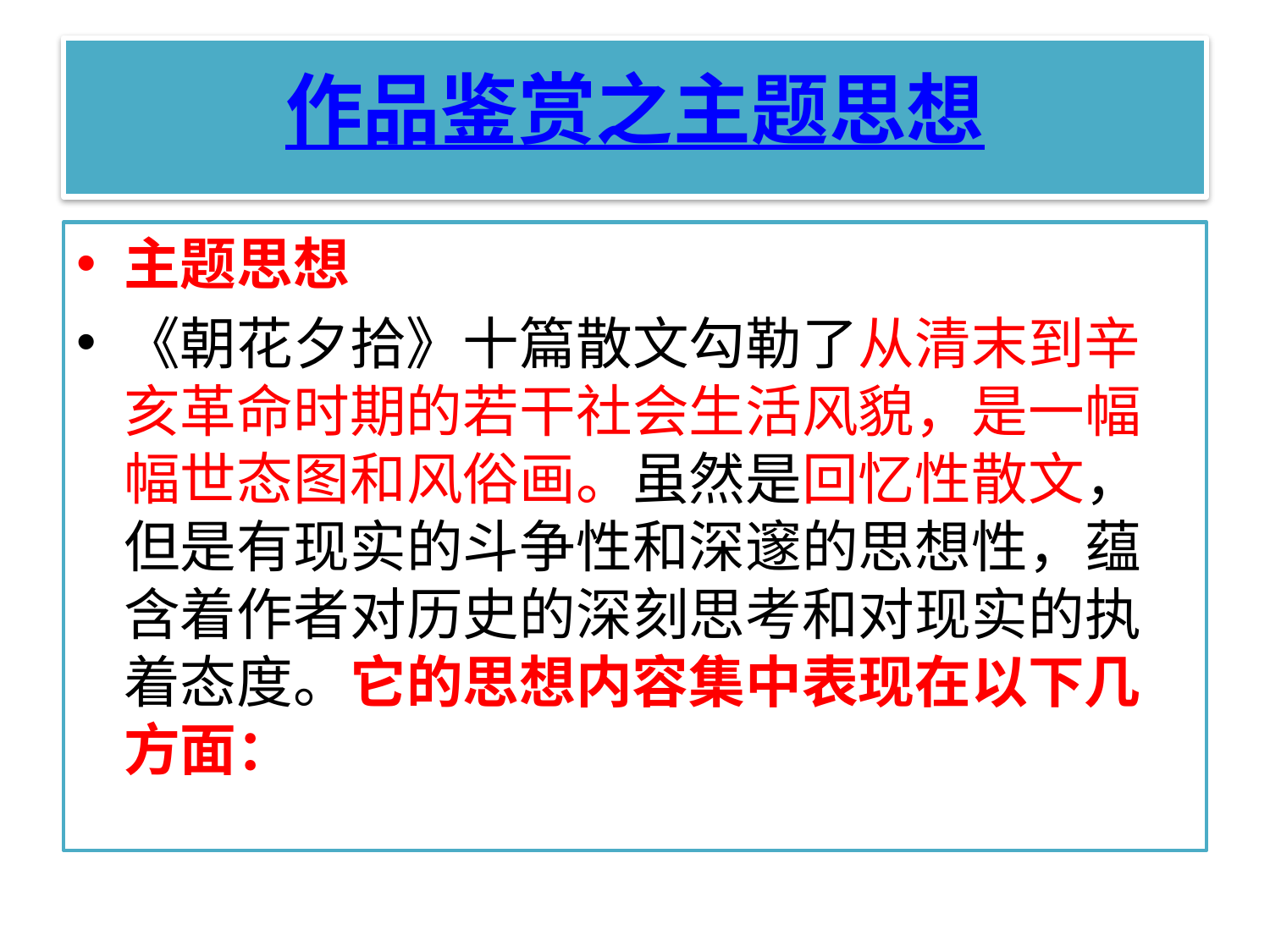

# 作品鉴赏之主题思想
主题思想
《朝花夕拾》十篇散文勾勒了从清末到辛亥革命时期的若干社会生活风貌，是一幅幅世态图和风俗画。虽然是回忆性散文，但是有现实的斗争性和深邃的思想性，蕴含着作者对历史的深刻思考和对现实的执着态度。它的思想内容集中表现在以下几方面：